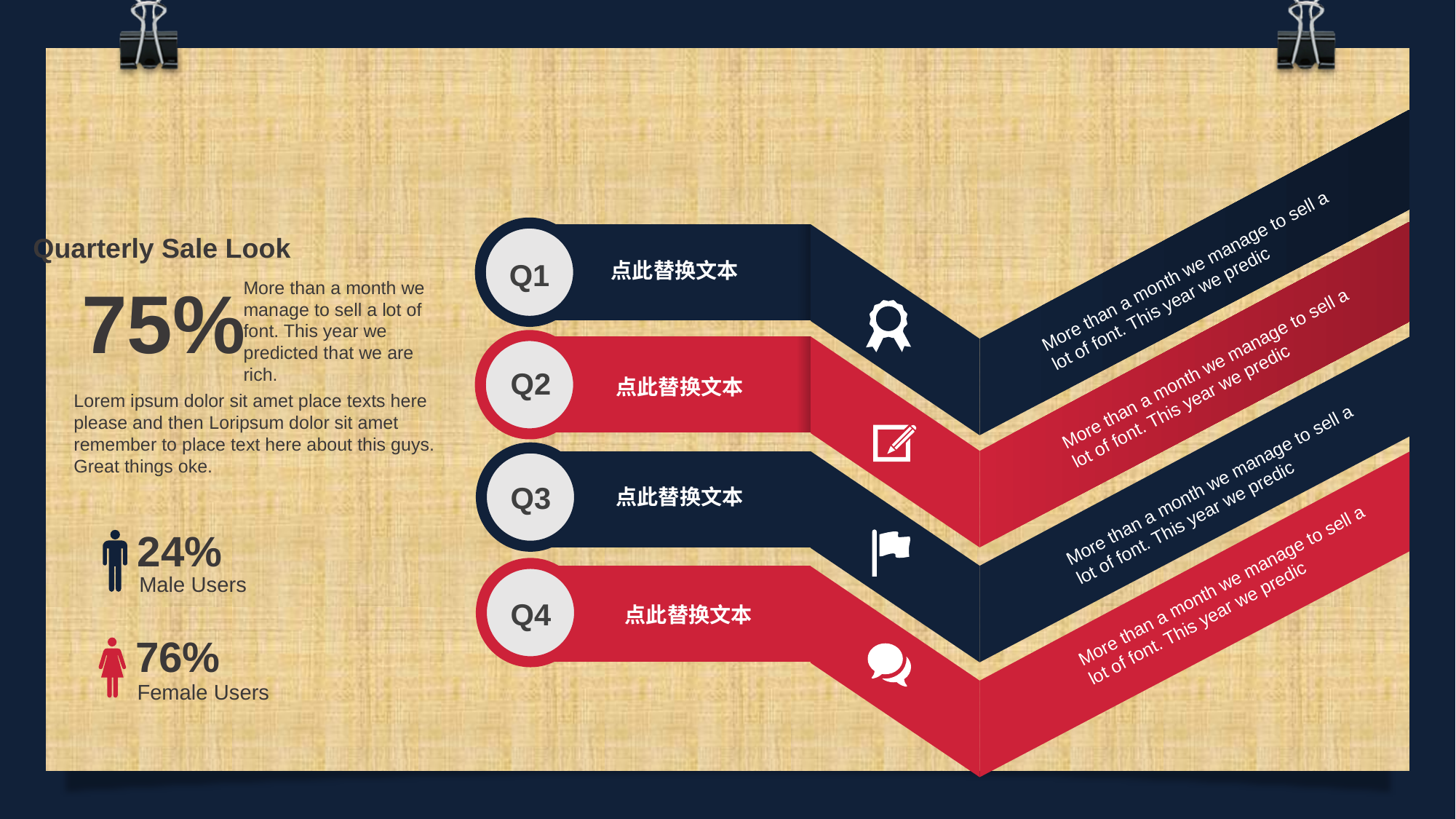

More than a month we manage to sell a lot of font. This year we predic

More than a month we manage to sell a lot of font. This year we predic

Q1

点此替换文本

Quarterly Sale Look
75%
More than a month we manage to sell a lot of font. This year we predicted that we are rich.

Q2

点此替换文本

More than a month we manage to sell a lot of font. This year we predic
Lorem ipsum dolor sit amet place texts here please and then Loripsum dolor sit amet remember to place text here about this guys. Great things oke.

Q3

点此替换文本

More than a month we manage to sell a lot of font. This year we predic
24%

Male Users

Q4

点此替换文本

76%

Female Users